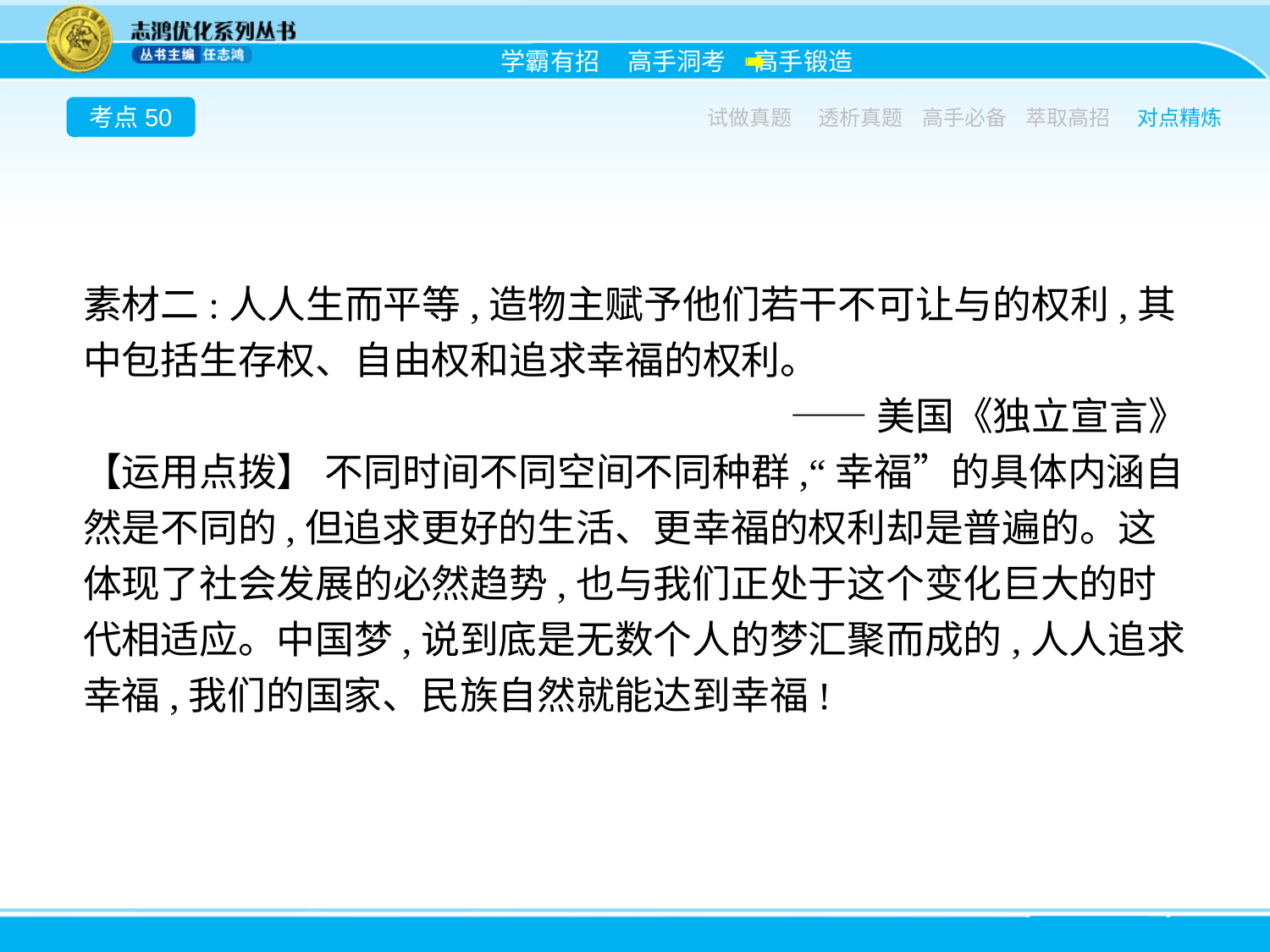

考点50
试做真题
透析真题
高手必备
萃取高招
对点精炼
素材二:人人生而平等,造物主赋予他们若干不可让与的权利,其中包括生存权、自由权和追求幸福的权利。
——美国《独立宣言》
【运用点拨】 不同时间不同空间不同种群,“幸福”的具体内涵自然是不同的,但追求更好的生活、更幸福的权利却是普遍的。这体现了社会发展的必然趋势,也与我们正处于这个变化巨大的时代相适应。中国梦,说到底是无数个人的梦汇聚而成的,人人追求幸福,我们的国家、民族自然就能达到幸福!